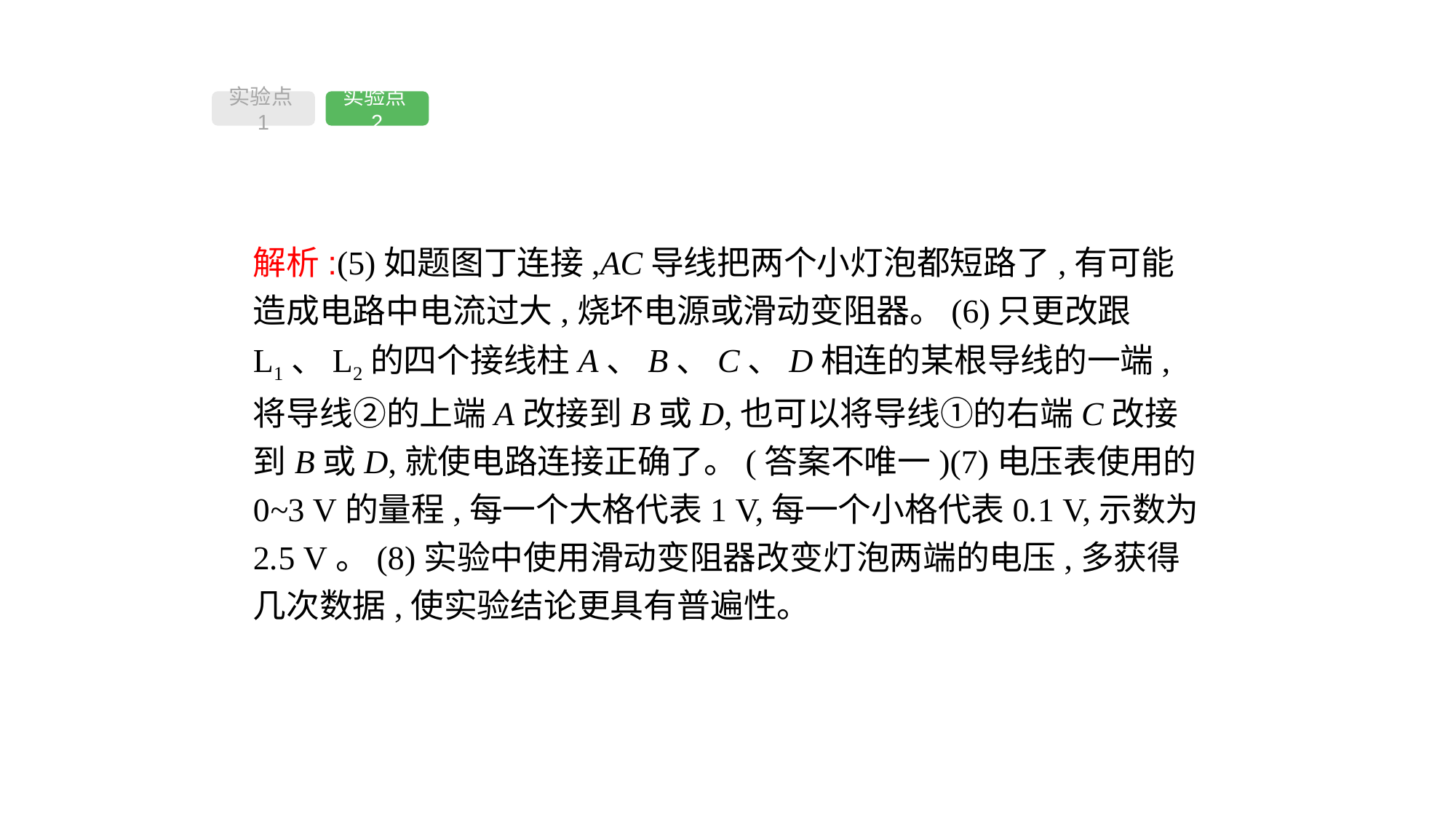

实验点1
实验点2
解析:(5)如题图丁连接,AC导线把两个小灯泡都短路了,有可能造成电路中电流过大,烧坏电源或滑动变阻器。(6)只更改跟L1、L2的四个接线柱A、B、C、D相连的某根导线的一端,将导线②的上端A改接到B或D,也可以将导线①的右端C改接到B或D,就使电路连接正确了。(答案不唯一)(7)电压表使用的0~3 V的量程,每一个大格代表1 V,每一个小格代表0.1 V,示数为2.5 V。(8)实验中使用滑动变阻器改变灯泡两端的电压,多获得几次数据,使实验结论更具有普遍性。